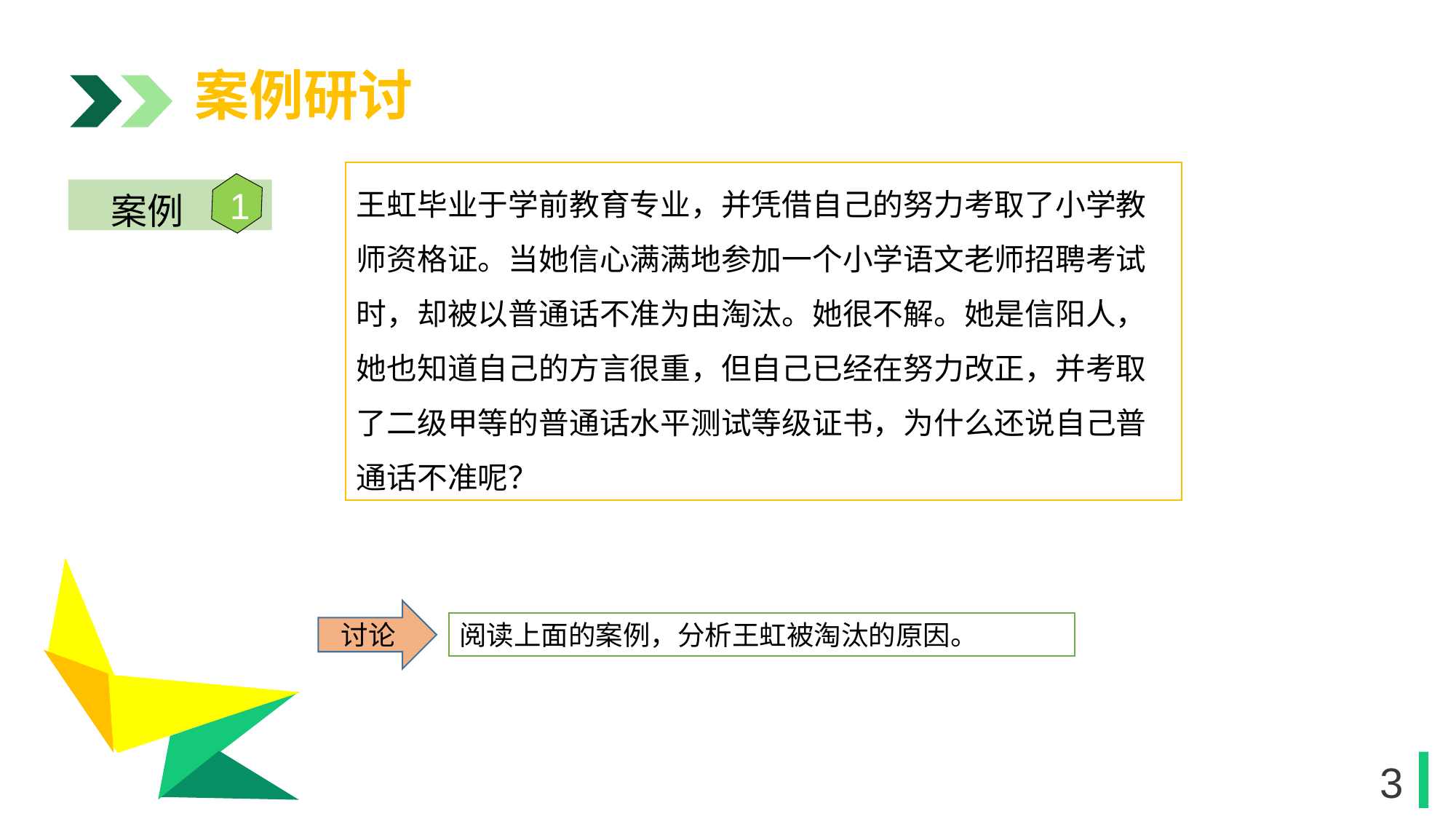

案例研讨

王虹毕业于学前教育专业，并凭借自己的努力考取了小学教师资格证。当她信心满满地参加一个小学语文老师招聘考试时，却被以普通话不准为由淘汰。她很不解。她是信阳人，她也知道自己的方言很重，但自己已经在努力改正，并考取了二级甲等的普通话水平测试等级证书，为什么还说自己普通话不准呢？
1

案例
1

讨论
阅读上面的案例，分析王虹被淘汰的原因。
1
3